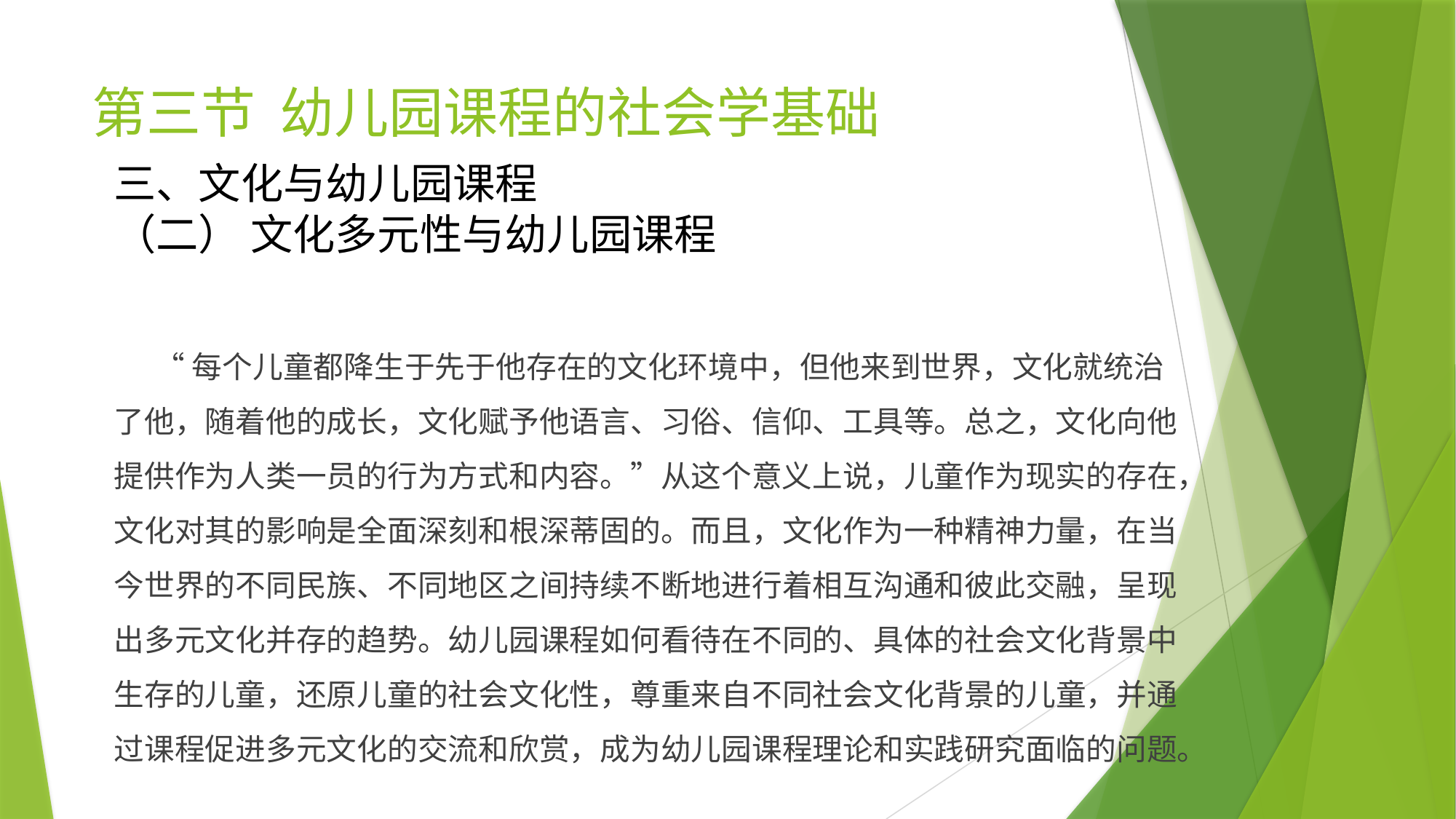

# 第三节  幼儿园课程的社会学基础
三、文化与幼儿园课程
（二） 文化多元性与幼儿园课程
      “每个儿童都降生于先于他存在的文化环境中，但他来到世界，文化就统治了他，随着他的成长，文化赋予他语言、习俗、信仰、工具等。总之，文化向他提供作为人类一员的行为方式和内容。”从这个意义上说，儿童作为现实的存在，文化对其的影响是全面深刻和根深蒂固的。而且，文化作为一种精神力量，在当今世界的不同民族、不同地区之间持续不断地进行着相互沟通和彼此交融，呈现出多元文化并存的趋势。幼儿园课程如何看待在不同的、具体的社会文化背景中生存的儿童，还原儿童的社会文化性，尊重来自不同社会文化背景的儿童，并通过课程促进多元文化的交流和欣赏，成为幼儿园课程理论和实践研究面临的问题。